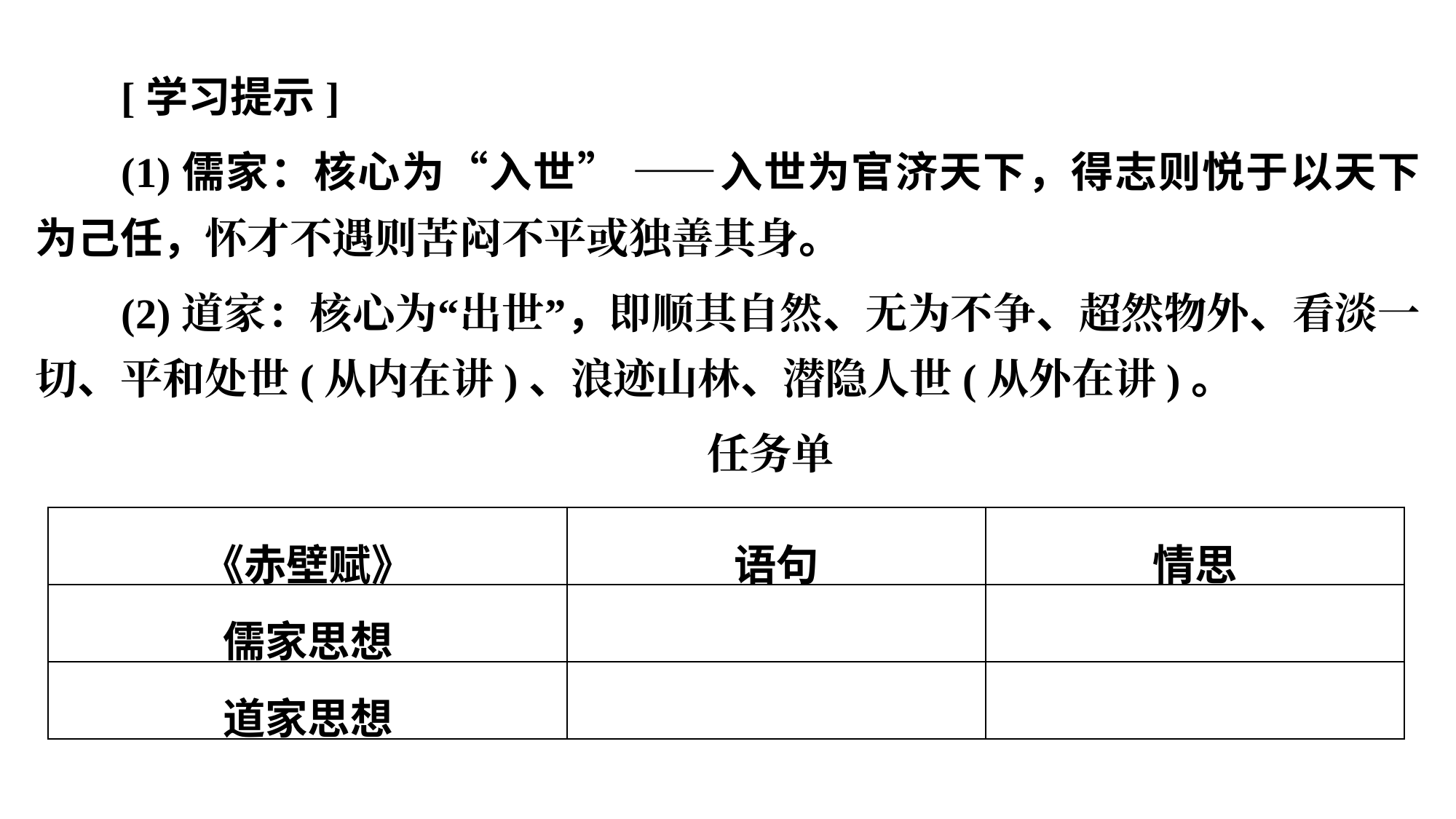

[学习提示]
(1)儒家：核心为“入世” ——入世为官济天下，得志则悦于以天下为己任，怀才不遇则苦闷不平或独善其身。
(2)道家：核心为“出世”，即顺其自然、无为不争、超然物外、看淡一切、平和处世(从内在讲)、浪迹山林、潜隐人世(从外在讲)。
任务单
| 《赤壁赋》 | 语句 | 情思 |
| --- | --- | --- |
| 儒家思想 |  |  |
| 道家思想 |  |  |